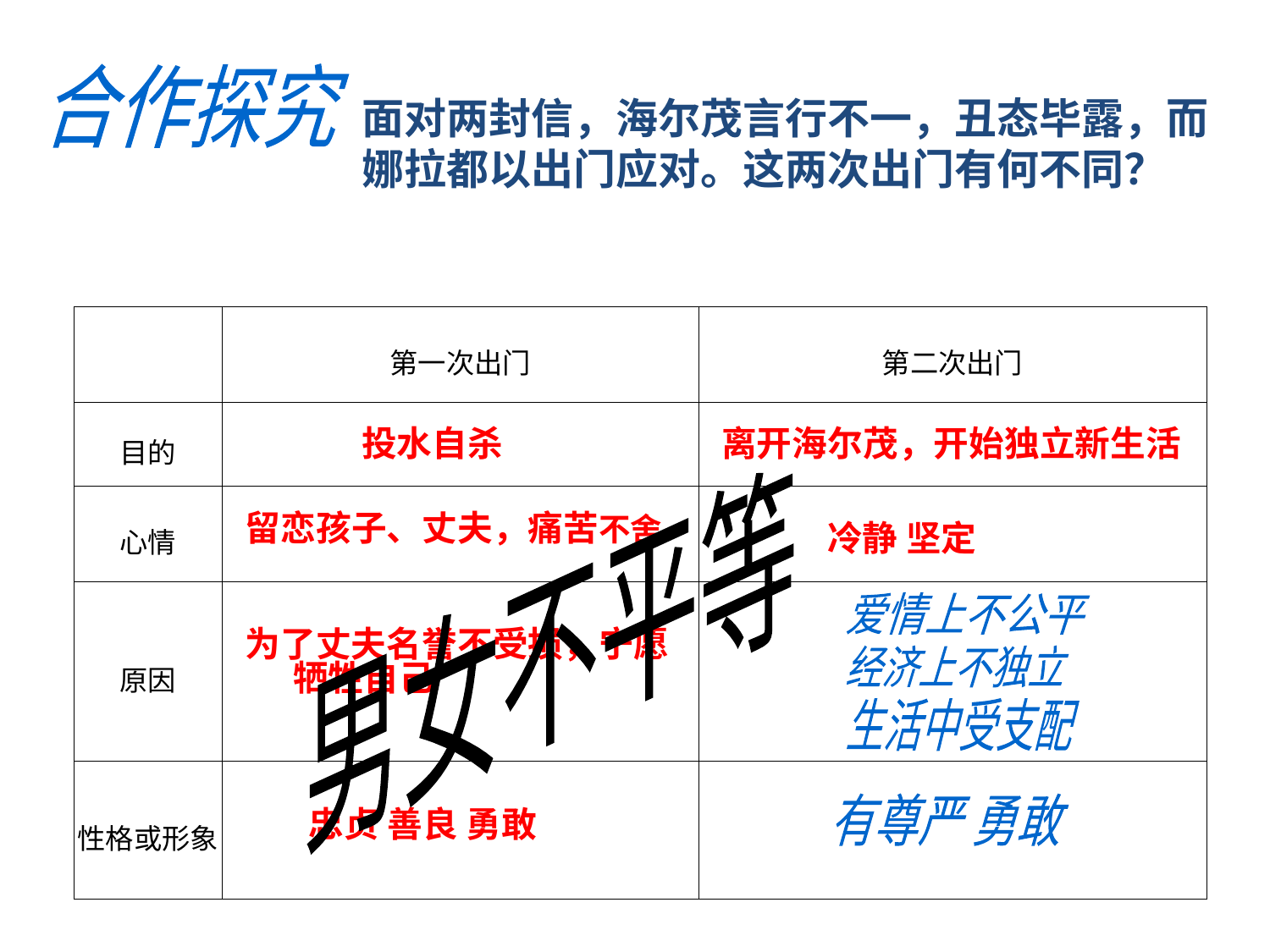

合作探究
面对两封信，海尔茂言行不一，丑态毕露，而娜拉都以出门应对。这两次出门有何不同？
|  | 第一次出门 | 第二次出门 |
| --- | --- | --- |
| 目的 |  |  |
| 心情 |  |  |
| 原因 |  |  |
| 性格或形象 |  |  |
投水自杀
离开海尔茂，开始独立新生活
男女不平等
留恋孩子、丈夫，痛苦不舍
冷静 坚定
爱情上不公平
为了丈夫名誉不受损，宁愿牺牲自己
经济上不独立
生活中受支配

有尊严 勇敢
忠贞 善良 勇敢